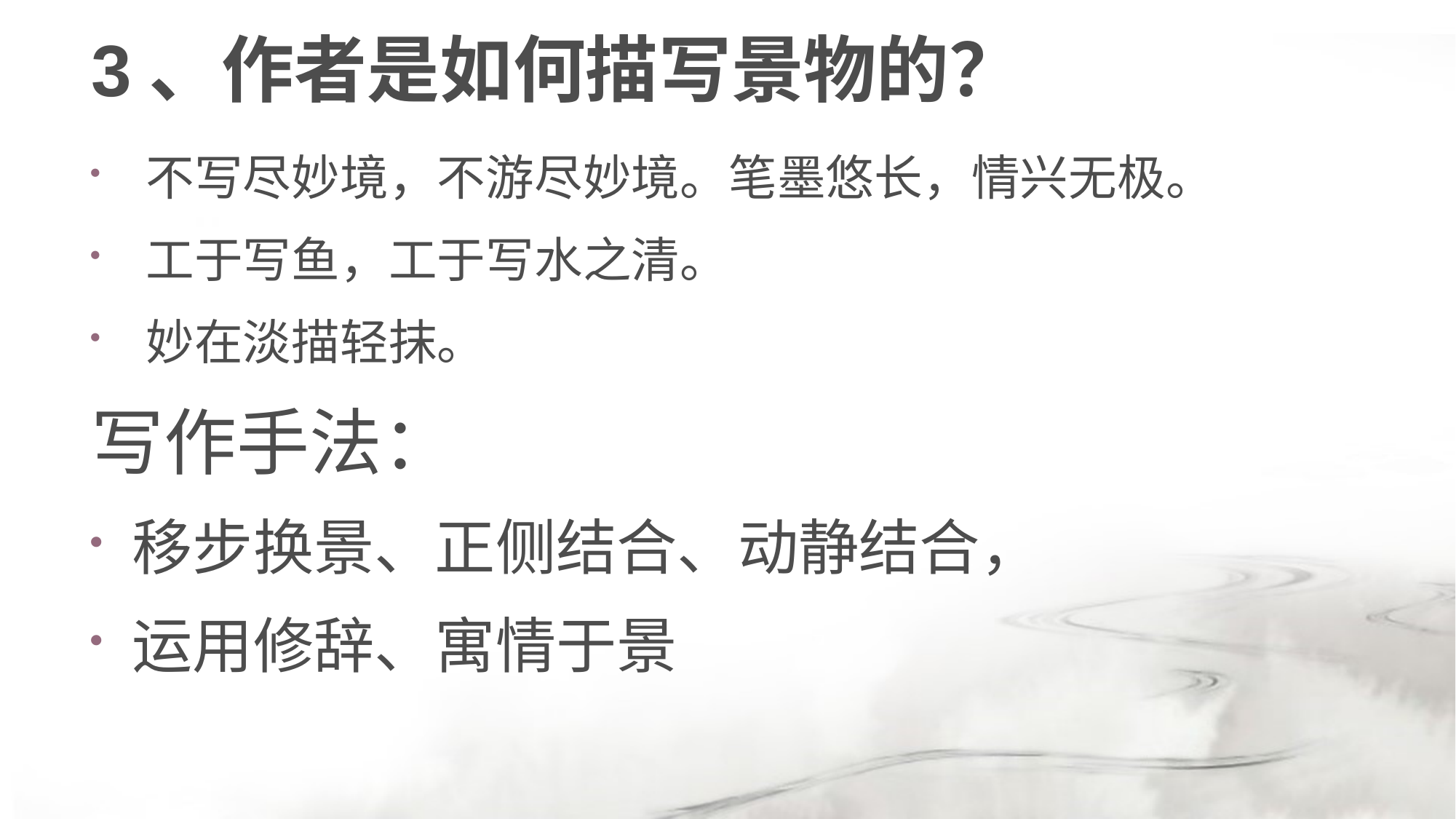

# 3、作者是如何描写景物的？
不写尽妙境，不游尽妙境。笔墨悠长，情兴无极。
工于写鱼，工于写水之清。
妙在淡描轻抹。
写作手法：
移步换景、正侧结合、动静结合，
运用修辞、寓情于景